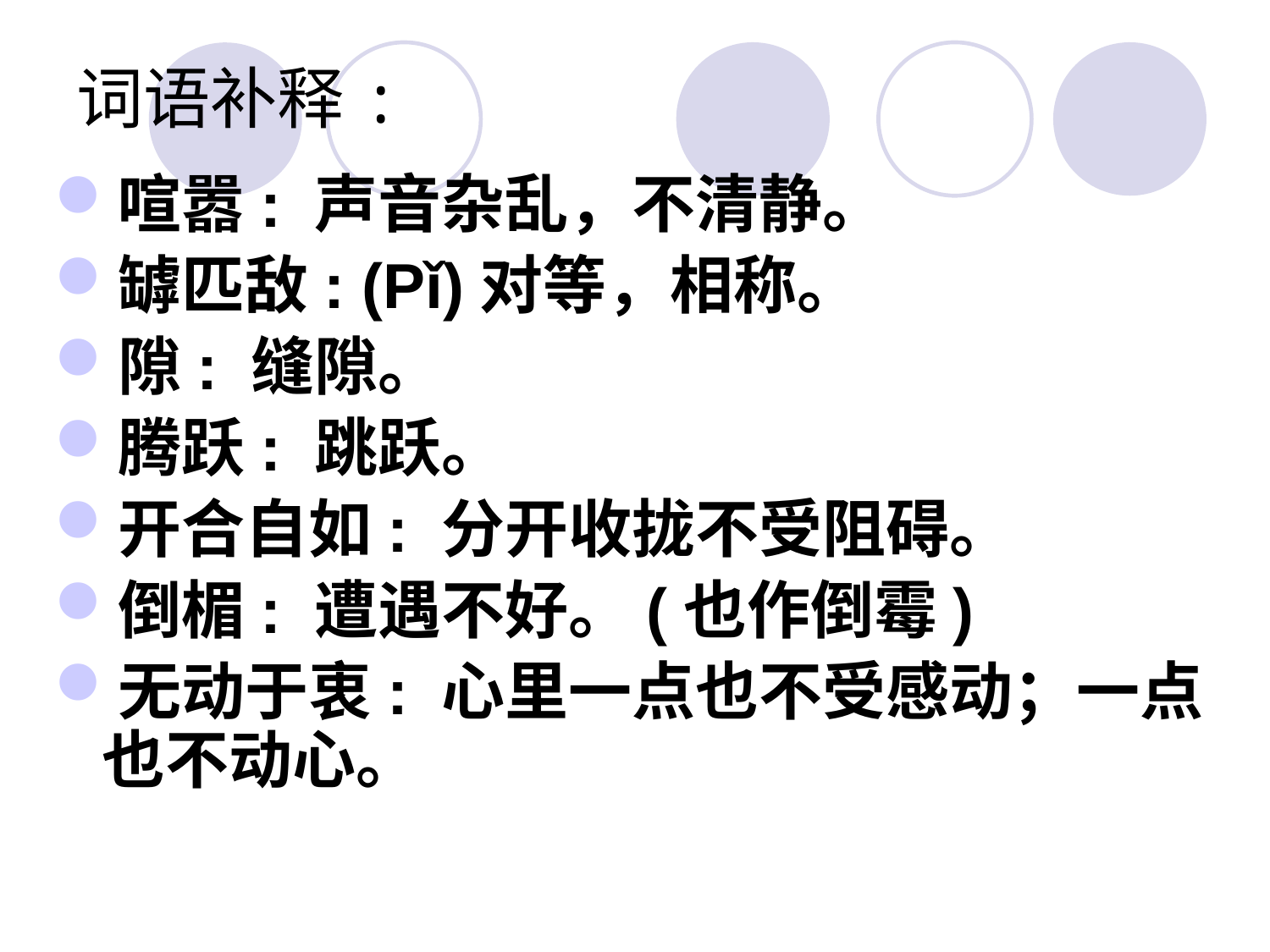

# 词语补释:
喧嚣: 声音杂乱，不清静。
罅匹敌: (Pǐ)对等，相称。
隙: 缝隙。
腾跃: 跳跃。
开合自如: 分开收拢不受阻碍。
倒楣: 遭遇不好。(也作倒霉)
无动于衷: 心里一点也不受感动；一点也不动心。